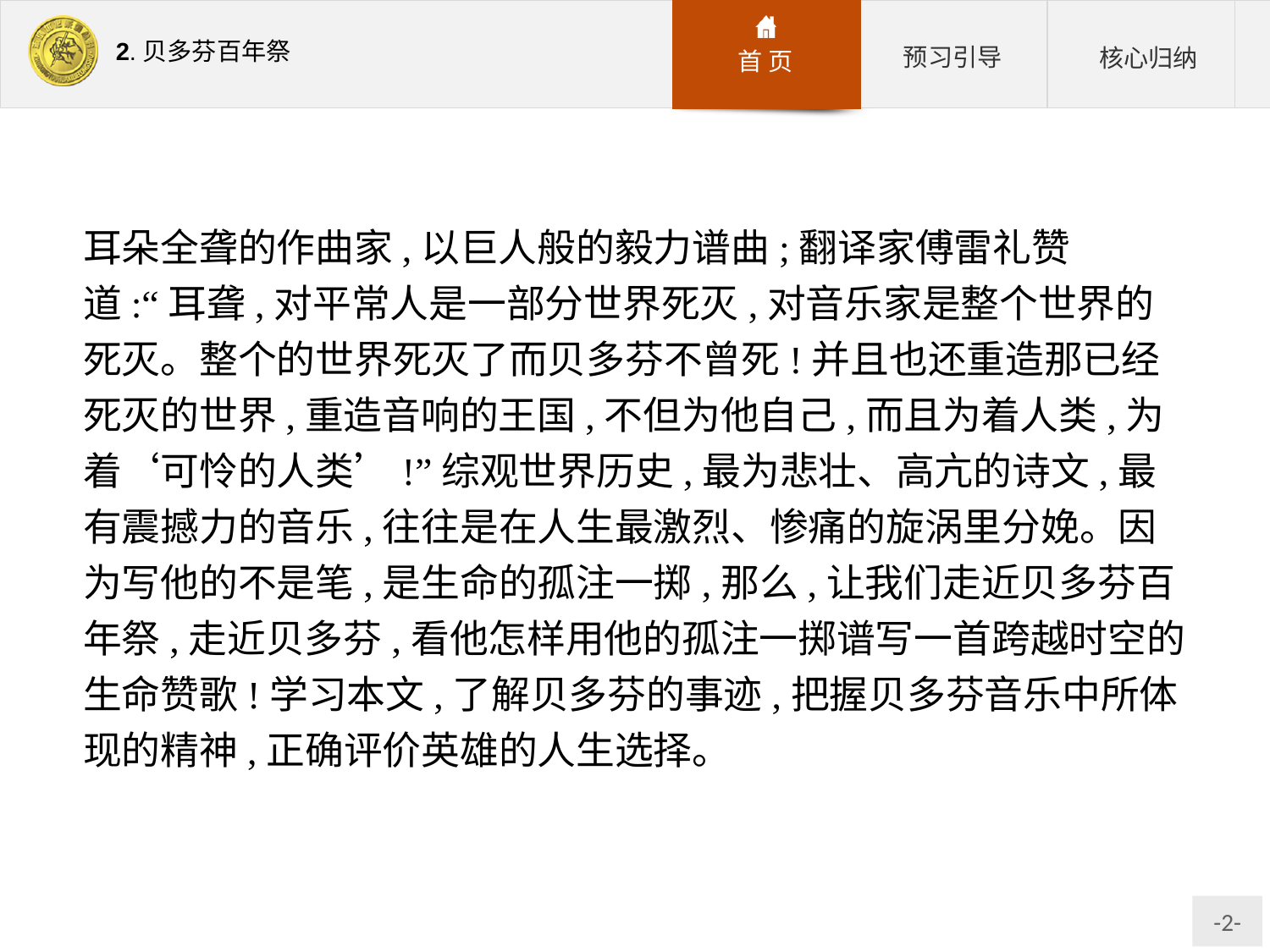

耳朵全聋的作曲家,以巨人般的毅力谱曲;翻译家傅雷礼赞道:“耳聋,对平常人是一部分世界死灭,对音乐家是整个世界的死灭。整个的世界死灭了而贝多芬不曾死!并且也还重造那已经死灭的世界,重造音响的王国,不但为他自己,而且为着人类,为着‘可怜的人类’!”综观世界历史,最为悲壮、高亢的诗文,最有震撼力的音乐,往往是在人生最激烈、惨痛的旋涡里分娩。因为写他的不是笔,是生命的孤注一掷,那么,让我们走近贝多芬百年祭,走近贝多芬,看他怎样用他的孤注一掷谱写一首跨越时空的生命赞歌!学习本文,了解贝多芬的事迹,把握贝多芬音乐中所体现的精神,正确评价英雄的人生选择。